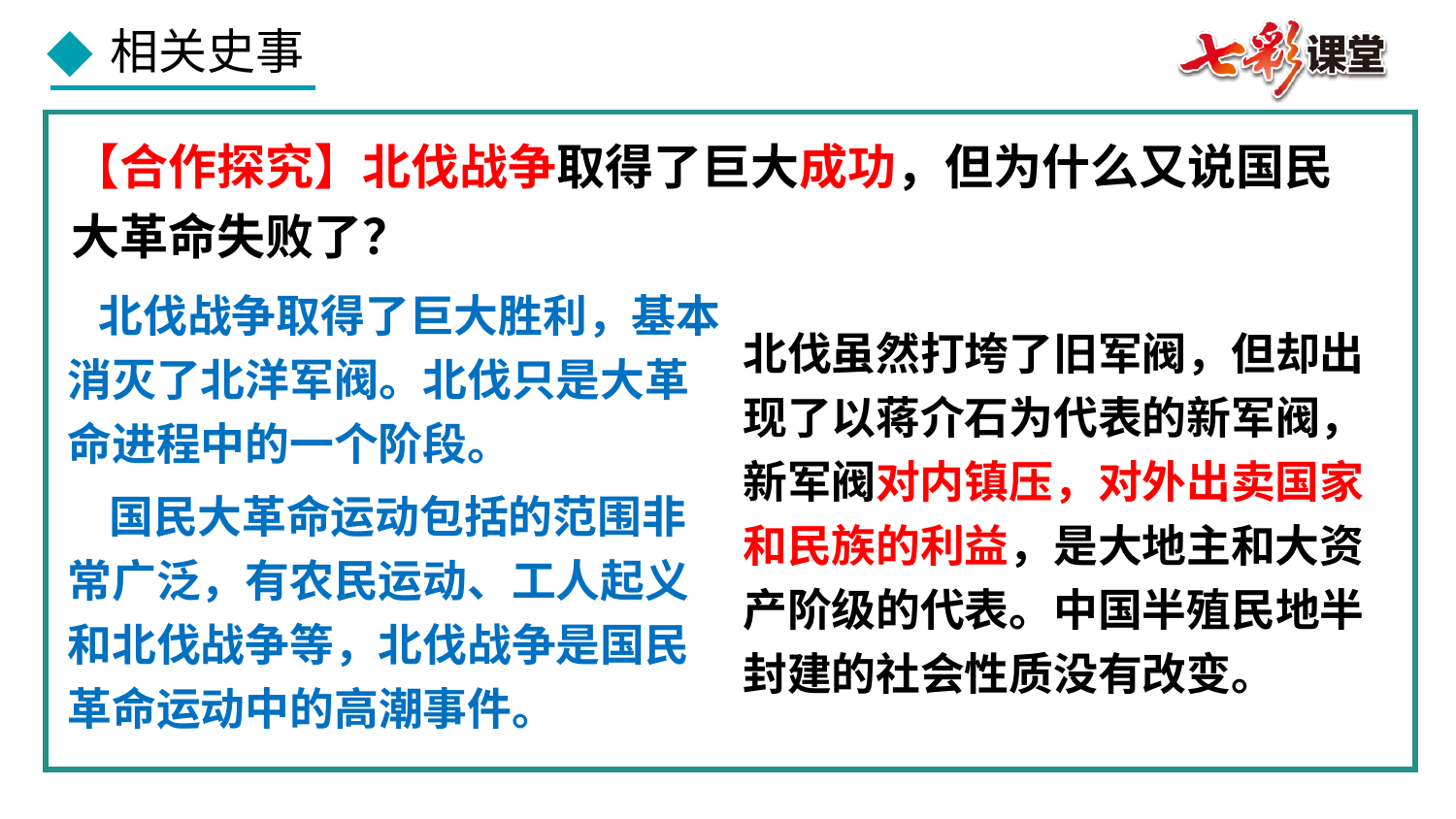

【合作探究】北伐战争取得了巨大成功，但为什么又说国民
大革命失败了？
  北伐战争取得了巨大胜利，基本消灭了北洋军阀。北伐只是大革命进程中的一个阶段。
   国民大革命运动包括的范围非常广泛，有农民运动、工人起义和北伐战争等，北伐战争是国民革命运动中的高潮事件。
北伐虽然打垮了旧军阀，但却出现了以蒋介石为代表的新军阀，新军阀对内镇压，对外出卖国家和民族的利益，是大地主和大资产阶级的代表。中国半殖民地半封建的社会性质没有改变。